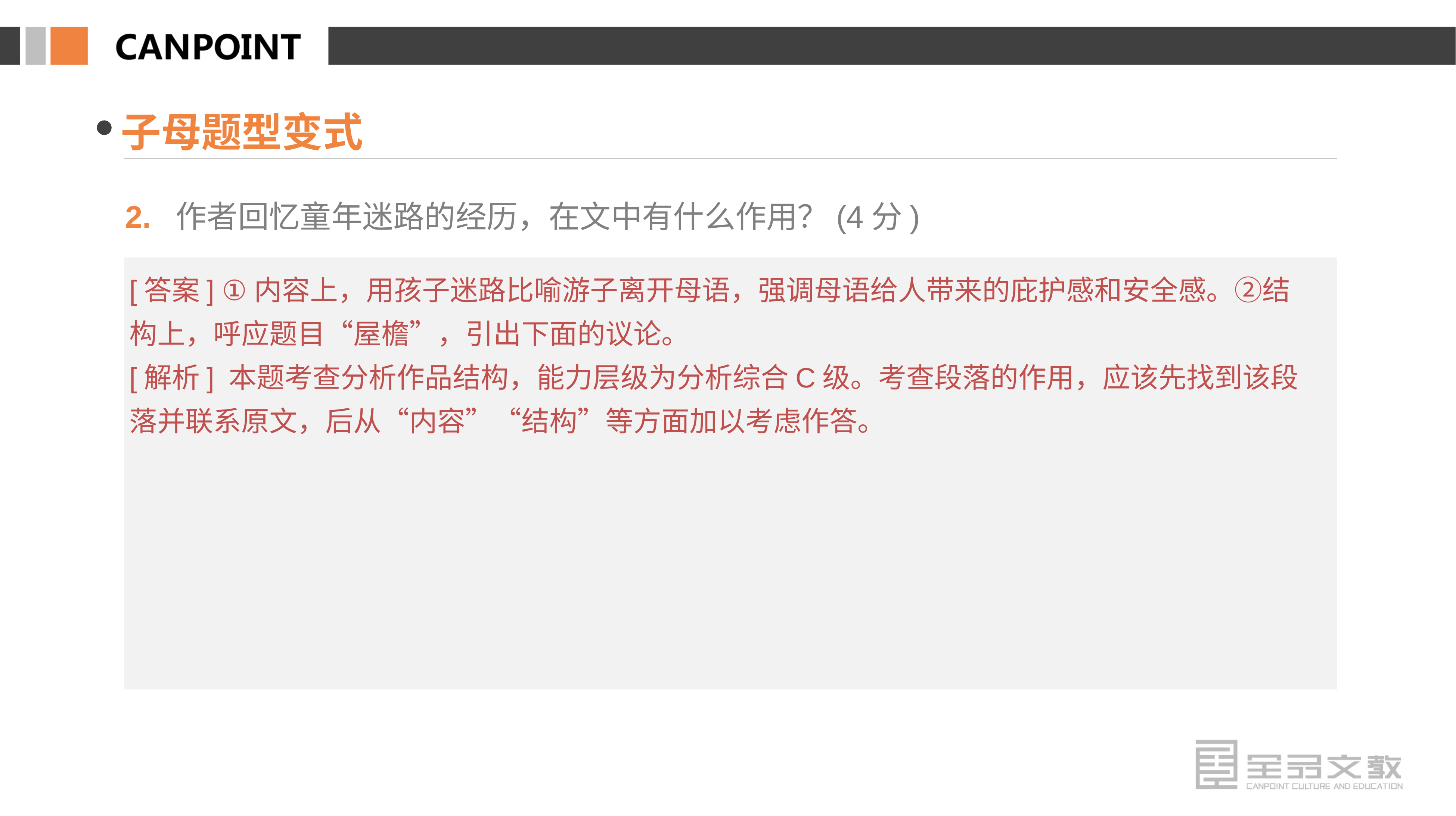

子母题型变式

2.  作者回忆童年迷路的经历，在文中有什么作用？(4分)

[答案] ①内容上，用孩子迷路比喻游子离开母语，强调母语给人带来的庇护感和安全感。②结构上，呼应题目“屋檐”，引出下面的议论。
[解析] 本题考查分析作品结构，能力层级为分析综合C级。考查段落的作用，应该先找到该段落并联系原文，后从“内容”“结构”等方面加以考虑作答。